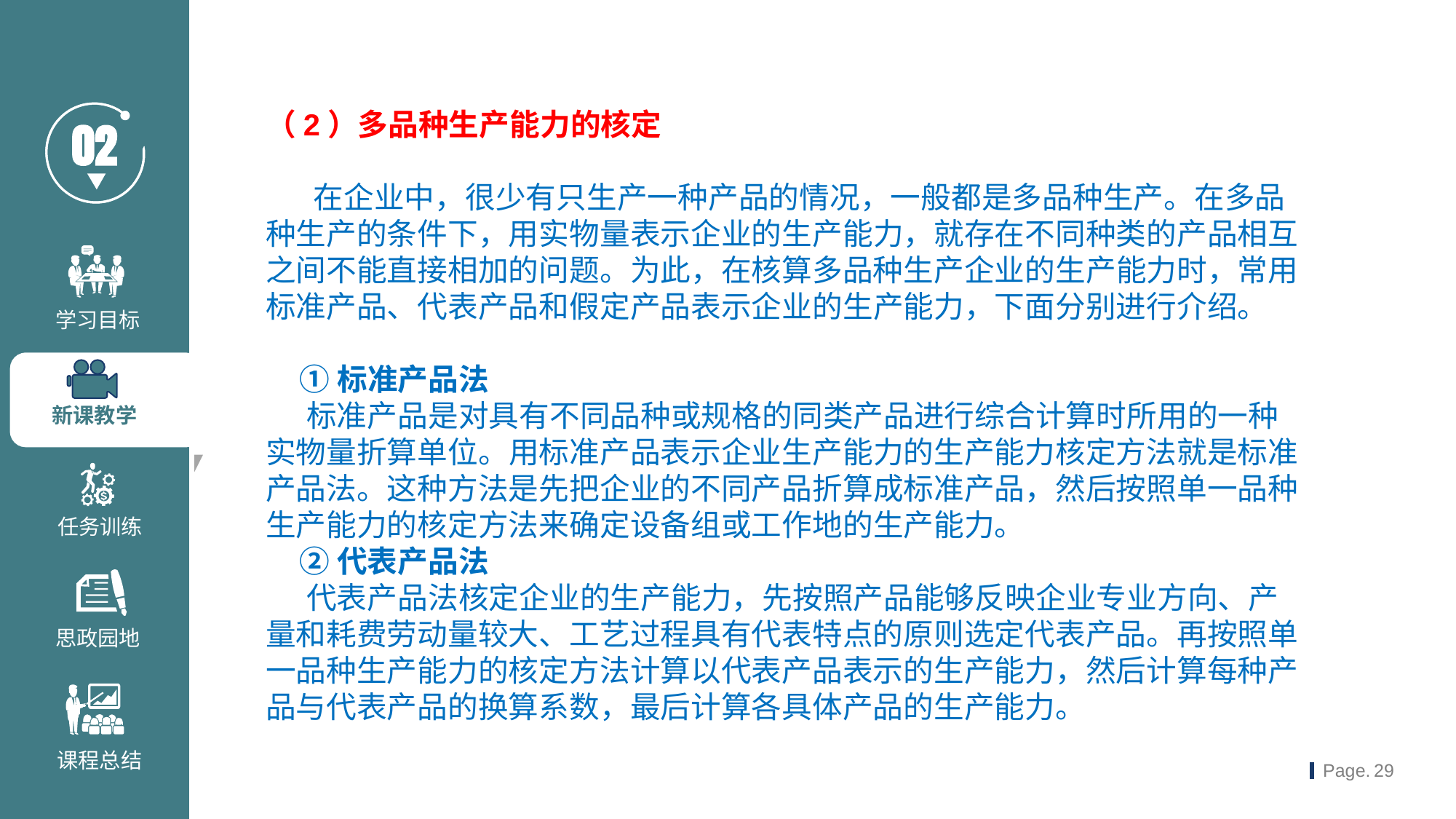

（2）多品种生产能力的核定

      在企业中，很少有只生产一种产品的情况，一般都是多品种生产。在多品种生产的条件下，用实物量表示企业的生产能力，就存在不同种类的产品相互之间不能直接相加的问题。为此，在核算多品种生产企业的生产能力时，常用标准产品、代表产品和假定产品表示企业的生产能力，下面分别进行介绍。

     ①标准产品法
     标准产品是对具有不同品种或规格的同类产品进行综合计算时所用的一种实物量折算单位。用标准产品表示企业生产能力的生产能力核定方法就是标准产品法。这种方法是先把企业的不同产品折算成标准产品，然后按照单一品种生产能力的核定方法来确定设备组或工作地的生产能力。
     ②代表产品法
     代表产品法核定企业的生产能力，先按照产品能够反映企业专业方向、产量和耗费劳动量较大、工艺过程具有代表特点的原则选定代表产品。再按照单一品种生产能力的核定方法计算以代表产品表示的生产能力，然后计算每种产品与代表产品的换算系数，最后计算各具体产品的生产能力。